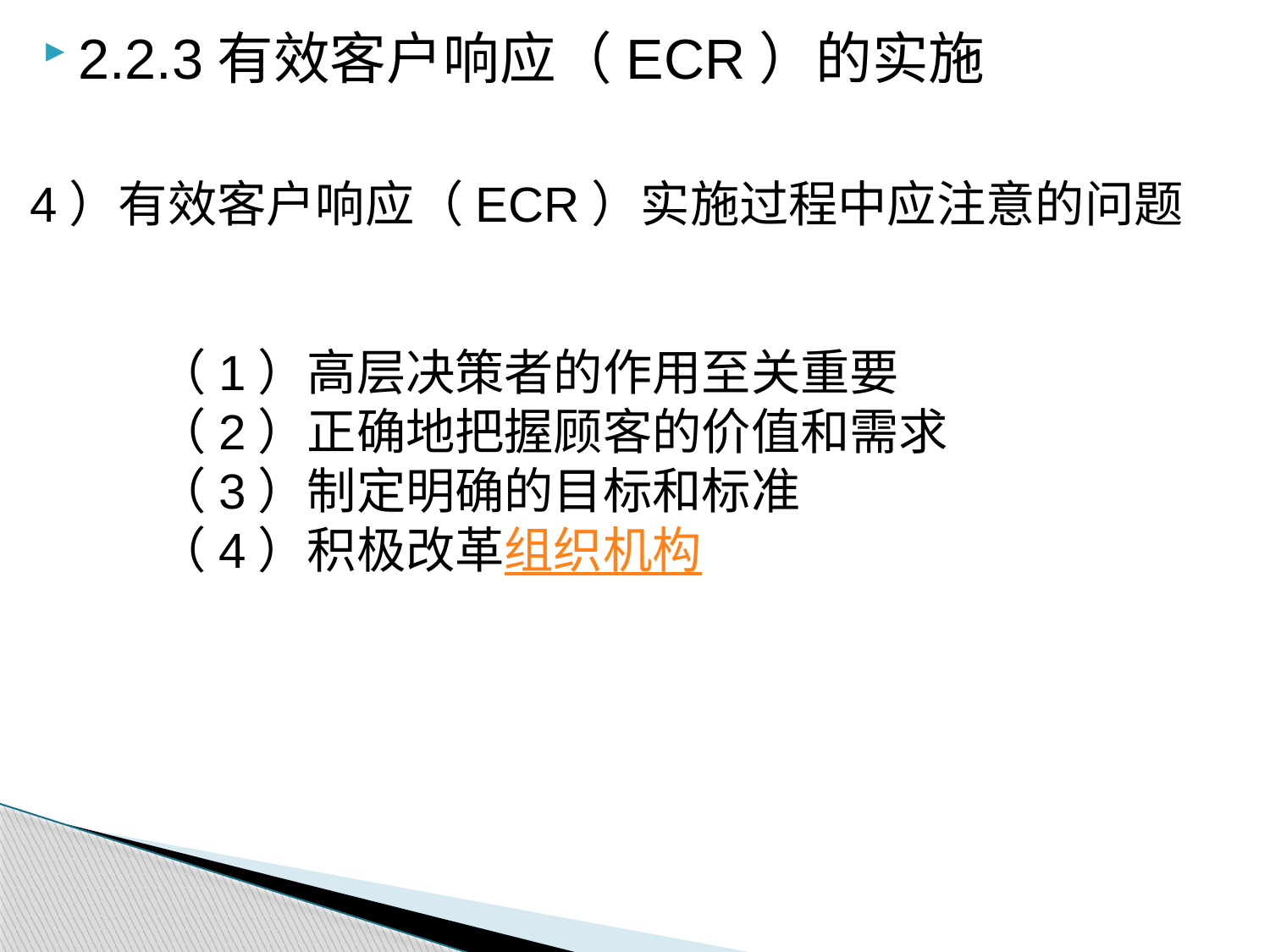

2.2.3有效客户响应（ECR）的实施

4）有效客户响应（ECR）实施过程中应注意的问题
（1）高层决策者的作用至关重要
（2）正确地把握顾客的价值和需求
（3）制定明确的目标和标准
（4）积极改革组织机构